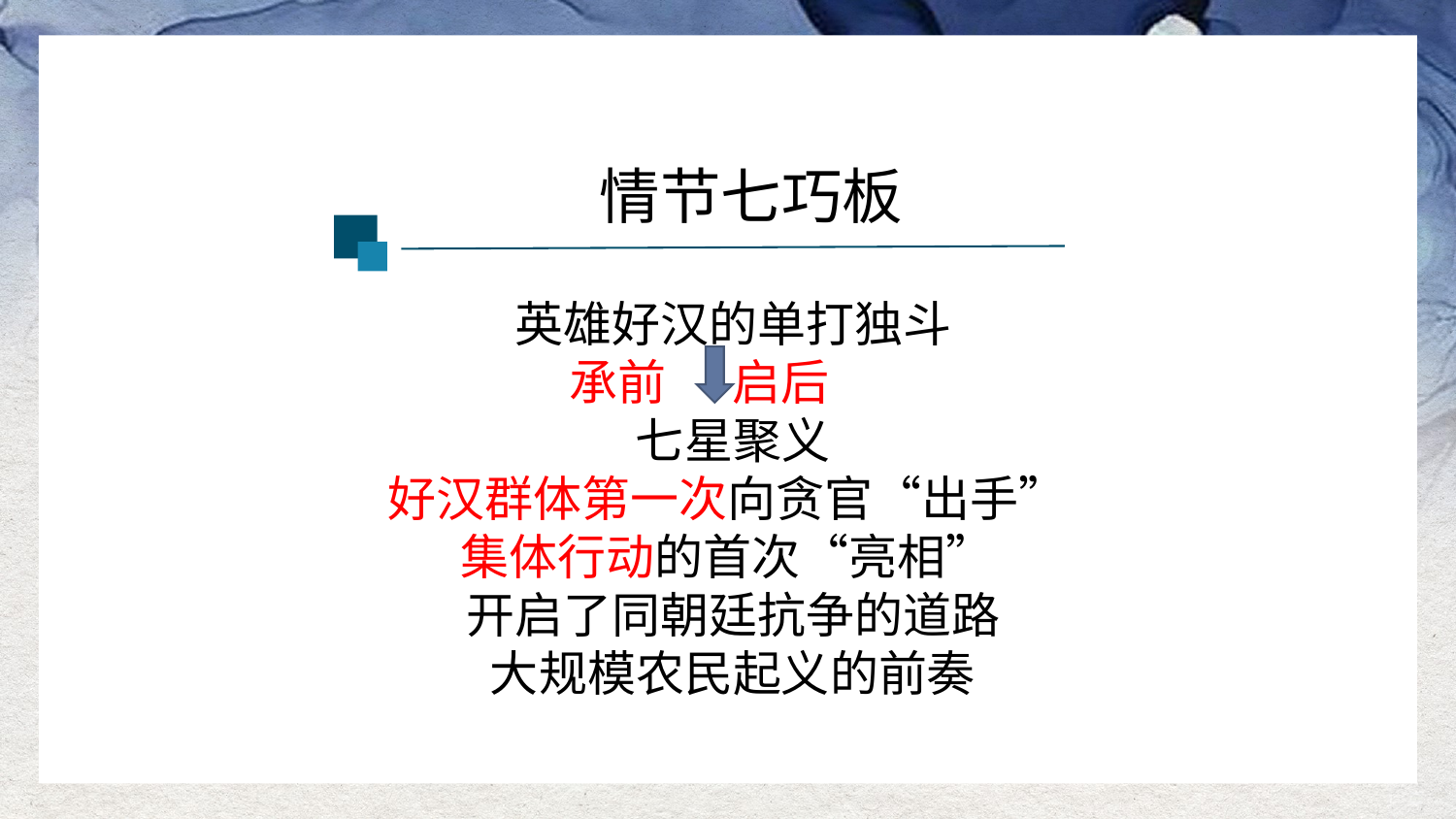

情节七巧板

英雄好汉的单打独斗
                      承前      启后
七星聚义
好汉群体第一次向贪官“出手”
集体行动的首次“亮相”
开启了同朝廷抗争的道路
大规模农民起义的前奏